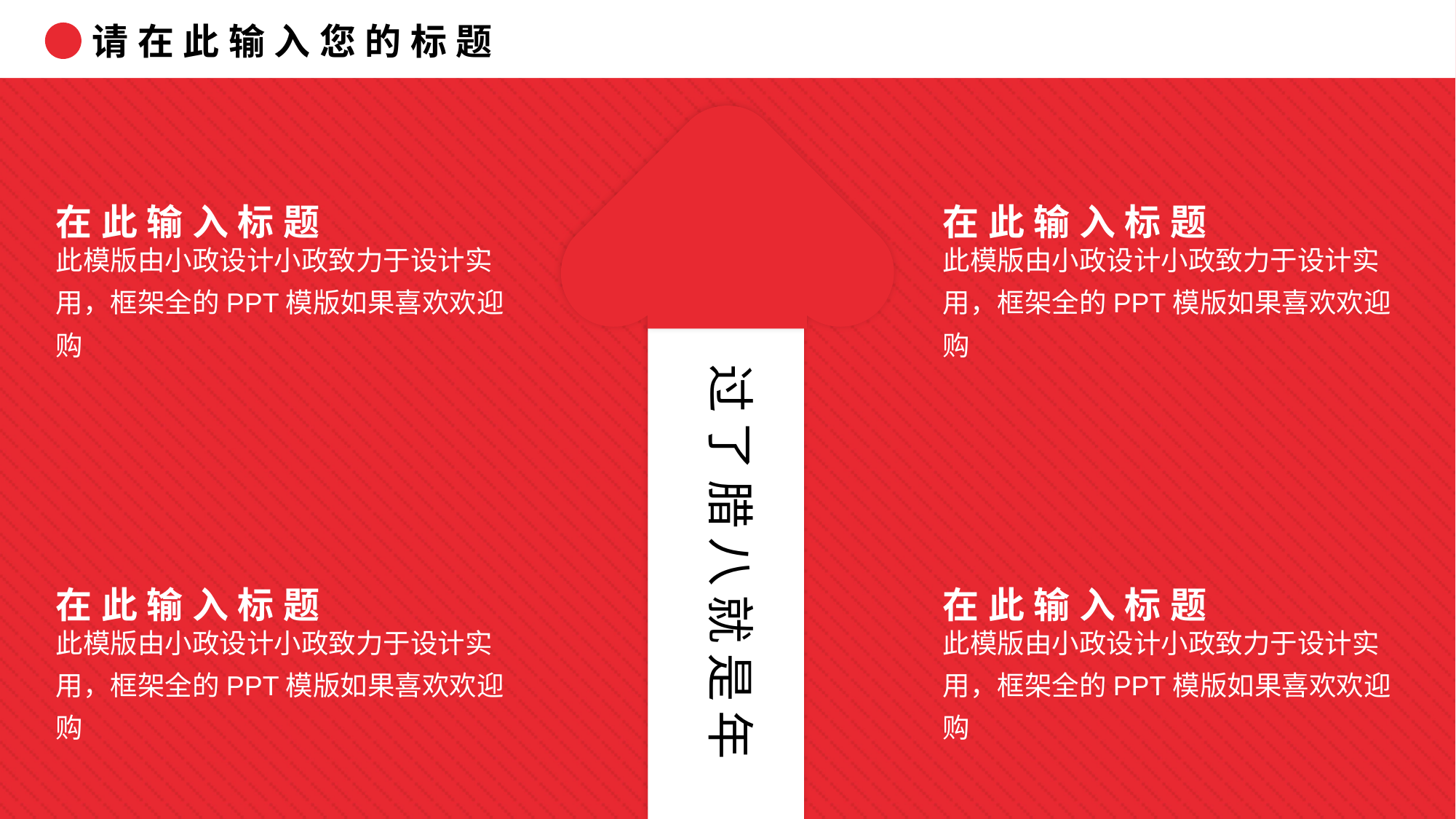

请在此输入您的标题

在此输入标题
此模版由小政设计小政致力于设计实用，框架全的PPT模版如果喜欢欢迎购
在此输入标题
此模版由小政设计小政致力于设计实用，框架全的PPT模版如果喜欢欢迎购
在此输入标题
此模版由小政设计小政致力于设计实用，框架全的PPT模版如果喜欢欢迎购
在此输入标题
此模版由小政设计小政致力于设计实用，框架全的PPT模版如果喜欢欢迎购
过了腊八就是年